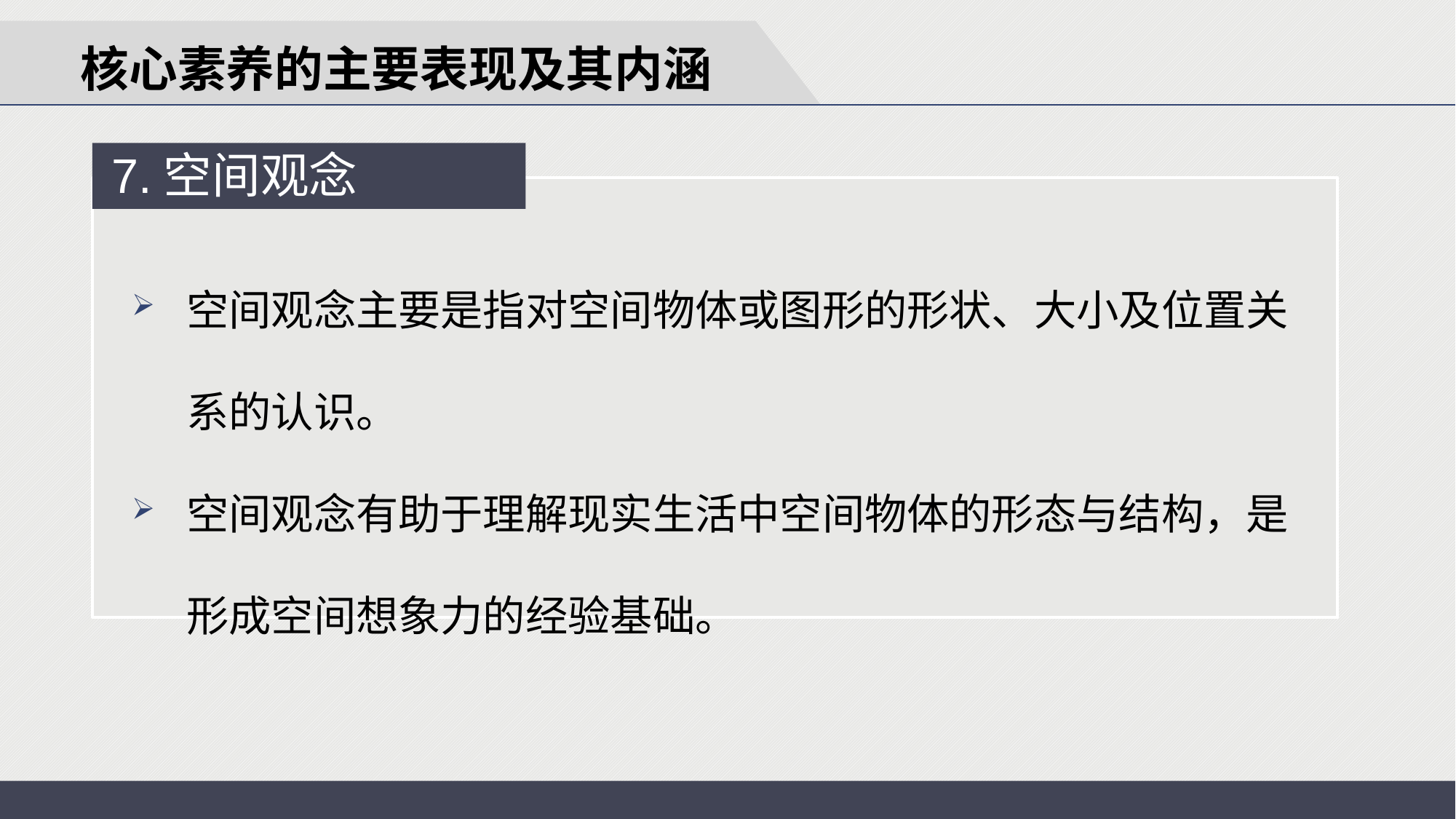

核心素养的主要表现及其内涵
7.空间观念

空间观念主要是指对空间物体或图形的形状、大小及位置关系的认识。
空间观念有助于理解现实生活中空间物体的形态与结构，是形成空间想象力的经验基础。